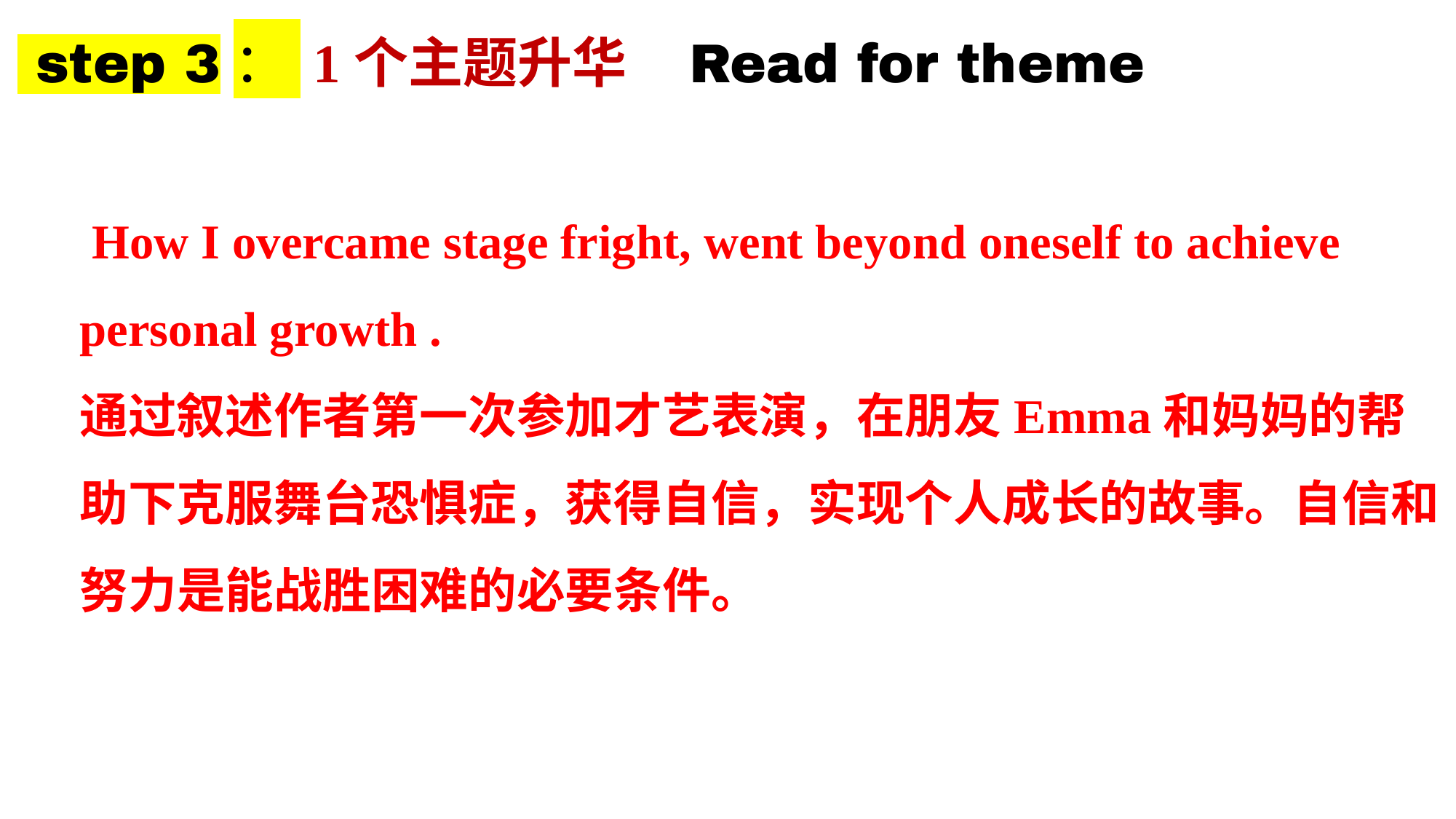

step 3： 1个主题升华    Read for theme

 How I overcame stage fright, went beyond oneself to achieve personal growth .
通过叙述作者第一次参加才艺表演，在朋友Emma和妈妈的帮助下克服舞台恐惧症，获得自信，实现个人成长的故事。自信和努力是能战胜困难的必要条件。